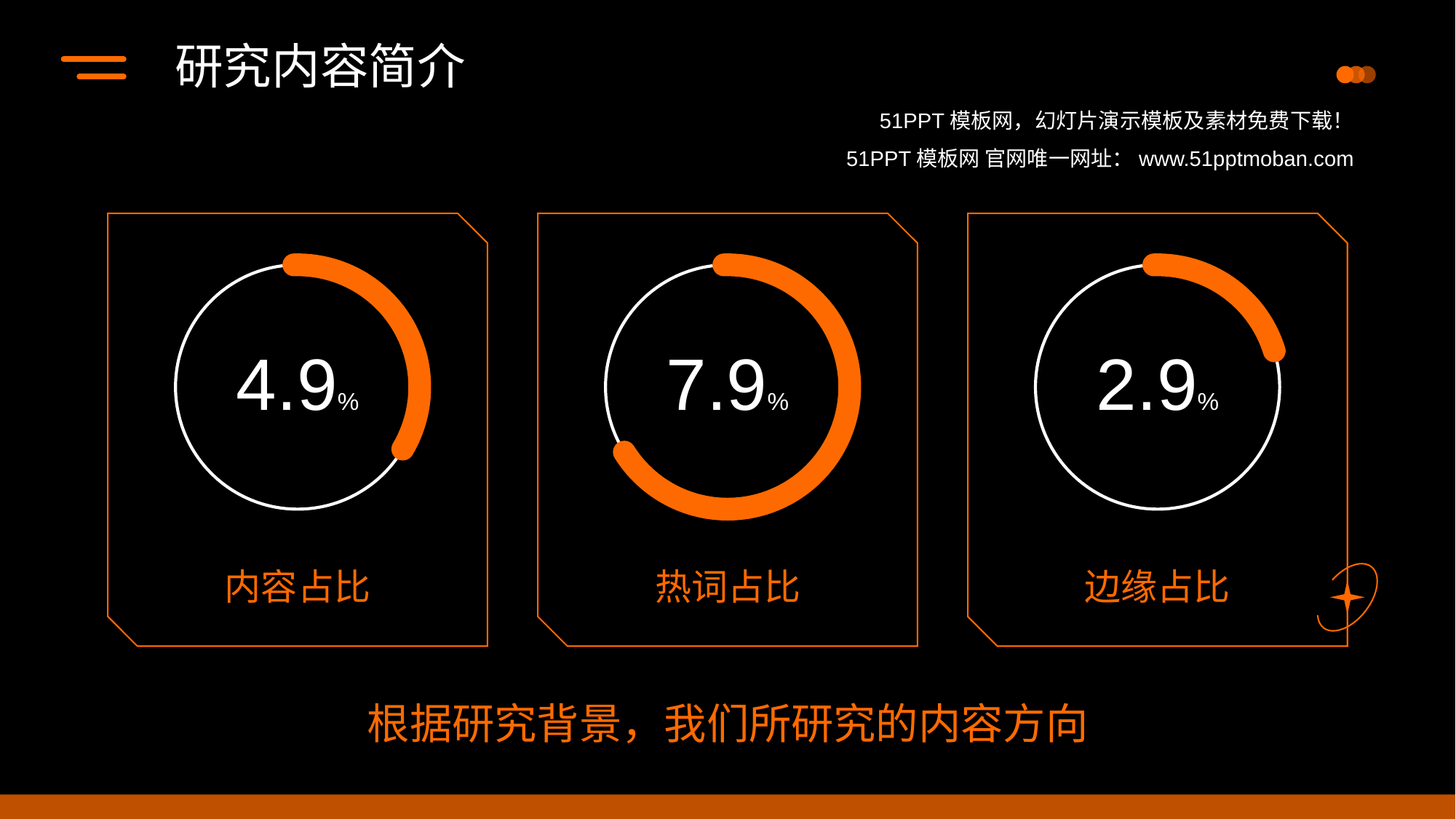

研究内容简介
51PPT模板网，幻灯片演示模板及素材免费下载！
51PPT模板网 官网唯一网址：www.51pptmoban.com

4.9%
7.9%
2.9%
内容占比
热词占比
边缘占比

根据研究背景，我们所研究的内容方向